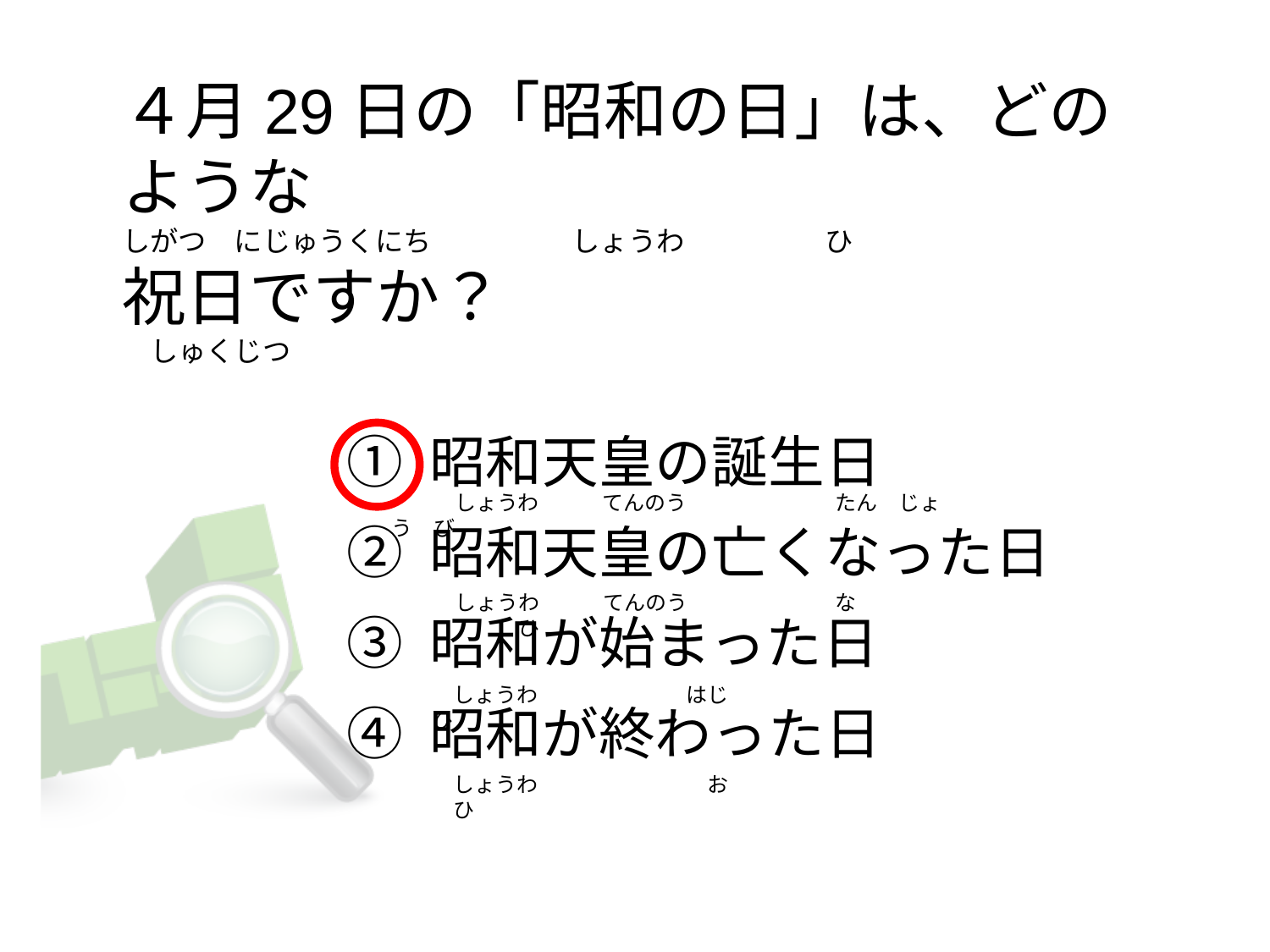

# ４月29日の「昭和の日」は、どのような しがつ　にじゅうくにち　　　　　しょうわ　　　　　ひ 祝日ですか？ 　しゅくじつ
① 昭和天皇の誕生日
② 昭和天皇の亡くなった日
③ 昭和が始まった日
④ 昭和が終わった日

　　　しょうわ　　　てんのう　　　　　　　たん　じょう　び
　　　しょうわ　　　てんのう　　　　　　　な　　　　　　　　　　　　　　　　ひ
　　　しょうわ　　　　　　　はじ　　　　　　　　　　　　ひ
　　　しょうわ　　　　　　　　お　　　　　　　　　　　　　ひ